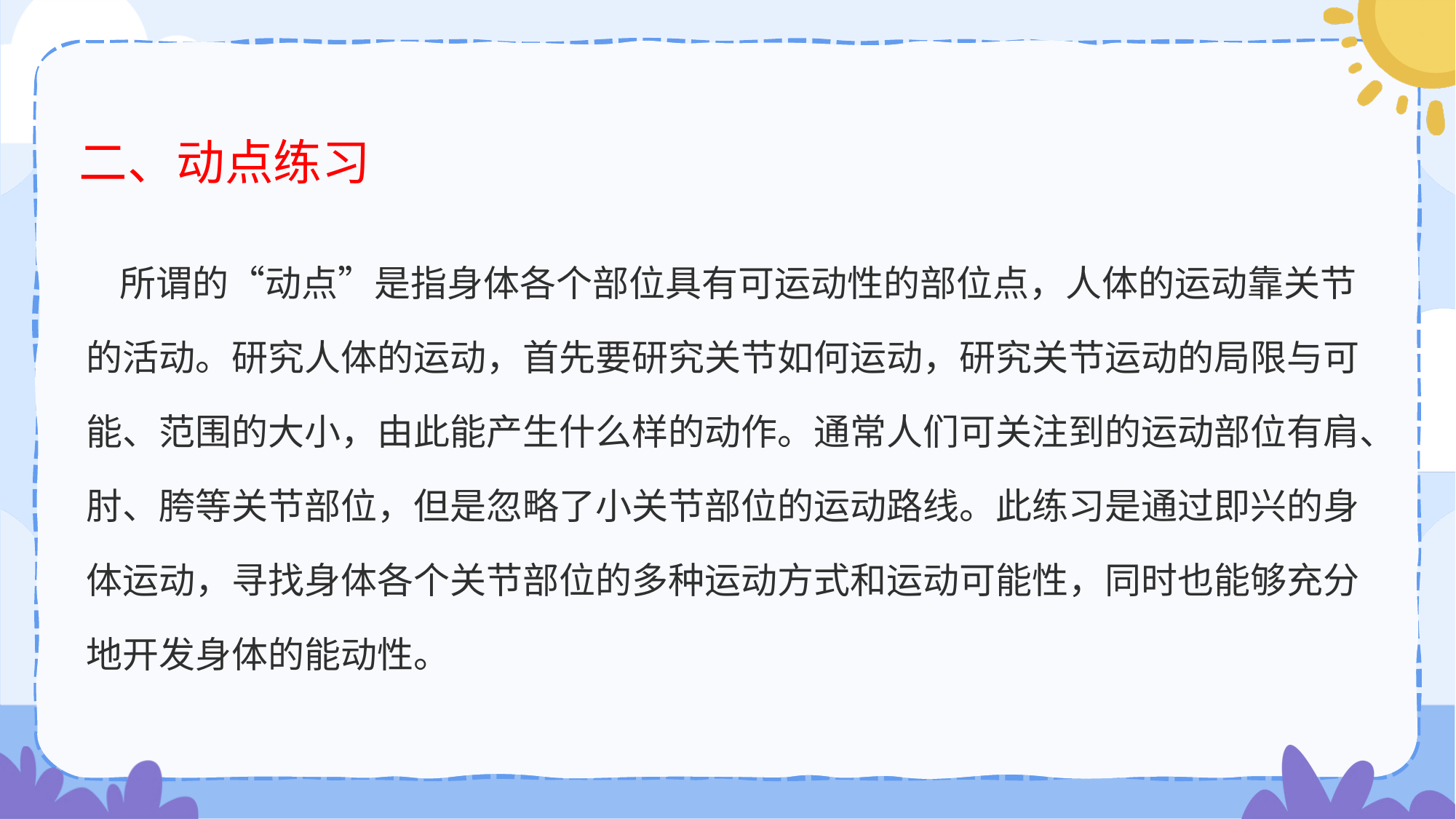

# 二、动点练习
   所谓的“动点”是指身体各个部位具有可运动性的部位点，人体的运动靠关节的活动。研究人体的运动，首先要研究关节如何运动，研究关节运动的局限与可能、范围的大小，由此能产生什么样的动作。通常人们可关注到的运动部位有肩、肘、胯等关节部位，但是忽略了小关节部位的运动路线。此练习是通过即兴的身体运动，寻找身体各个关节部位的多种运动方式和运动可能性，同时也能够充分地开发身体的能动性。